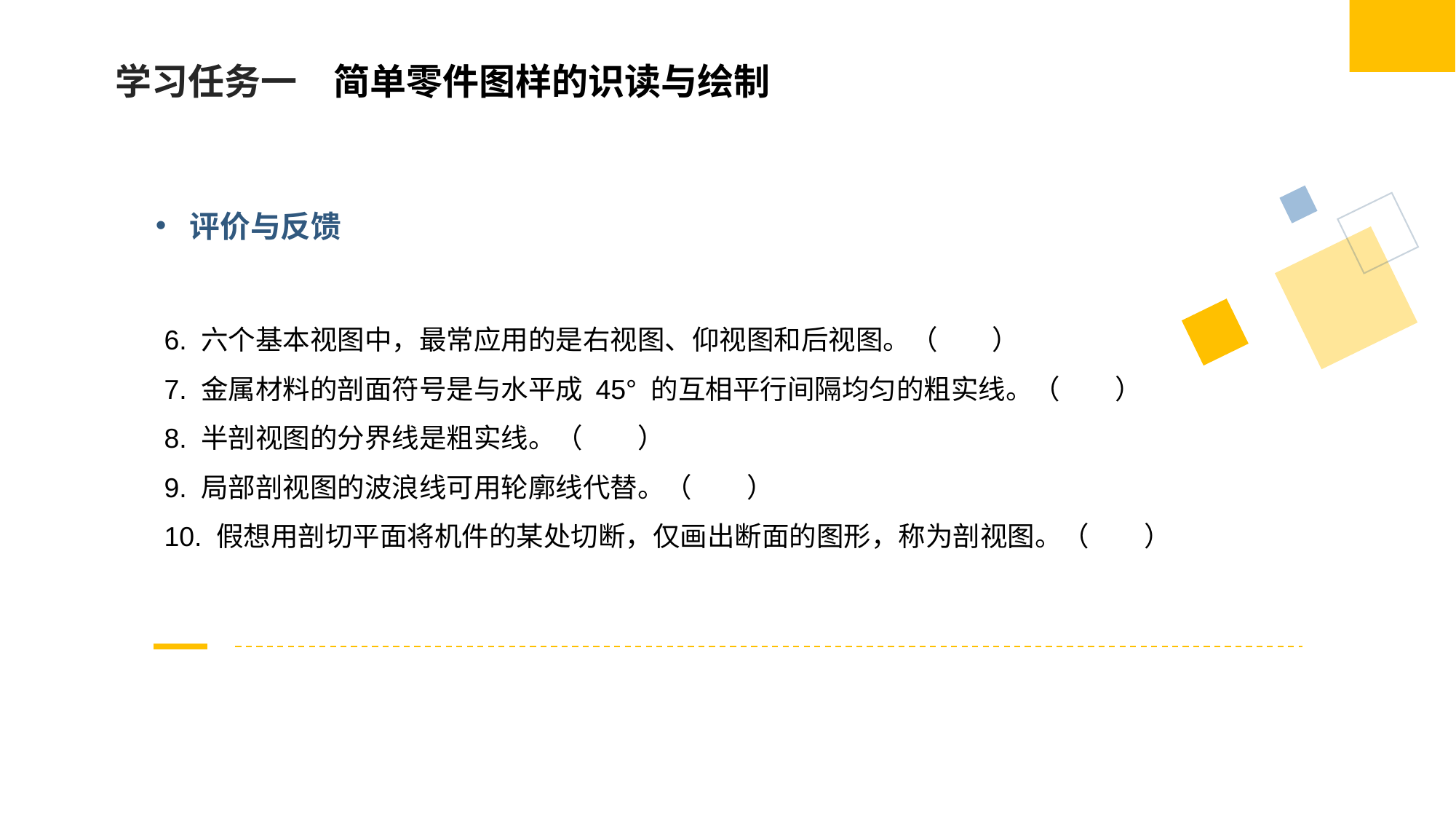

学习任务一　简单零件图样的识读与绘制

评价与反馈
6. 六个基本视图中，最常应用的是右视图、仰视图和后视图。（　　）
7. 金属材料的剖面符号是与水平成 45° 的互相平行间隔均匀的粗实线。（　　）
8. 半剖视图的分界线是粗实线。（　　）
9. 局部剖视图的波浪线可用轮廓线代替。（　　）
10. 假想用剖切平面将机件的某处切断，仅画出断面的图形，称为剖视图。（　　）